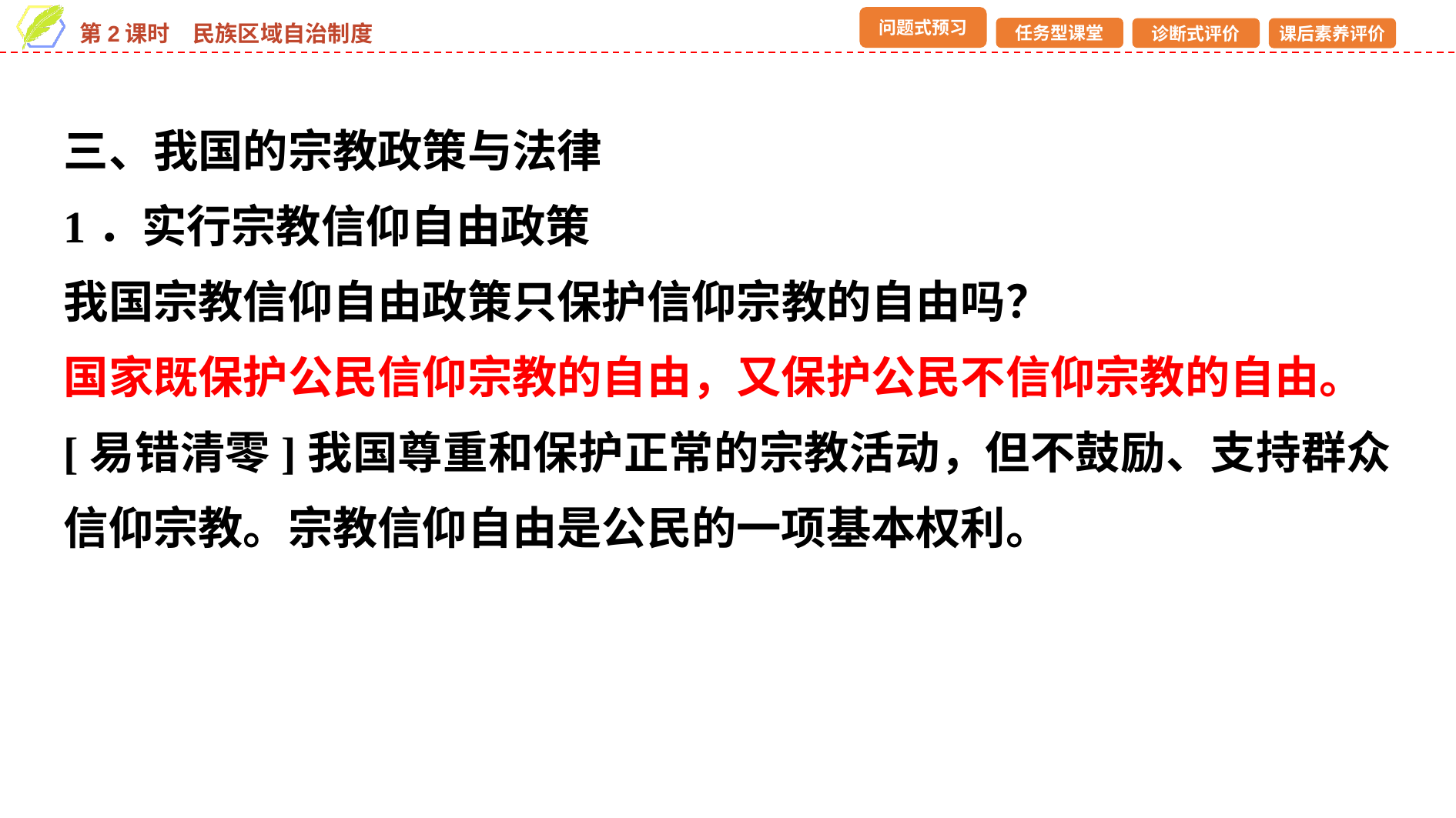

三、我国的宗教政策与法律
1．实行宗教信仰自由政策
我国宗教信仰自由政策只保护信仰宗教的自由吗？
国家既保护公民信仰宗教的自由，又保护公民不信仰宗教的自由。
[易错清零]我国尊重和保护正常的宗教活动，但不鼓励、支持群众信仰宗教。宗教信仰自由是公民的一项基本权利。